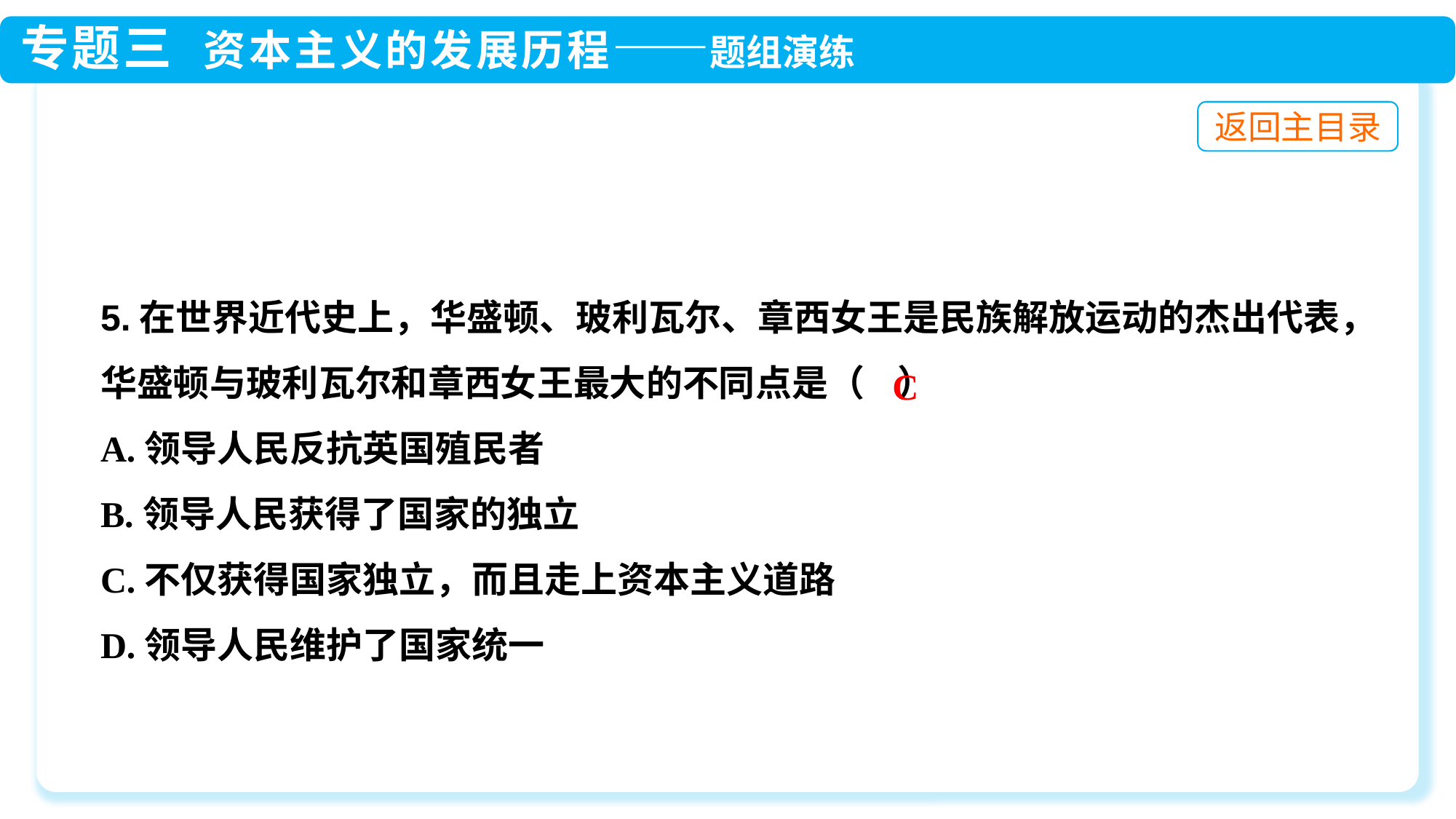

5.在世界近代史上，华盛顿、玻利瓦尔、章西女王是民族解放运动的杰出代表，华盛顿与玻利瓦尔和章西女王最大的不同点是（    ）
A.领导人民反抗英国殖民者
B.领导人民获得了国家的独立
C.不仅获得国家独立，而且走上资本主义道路
D.领导人民维护了国家统一
C